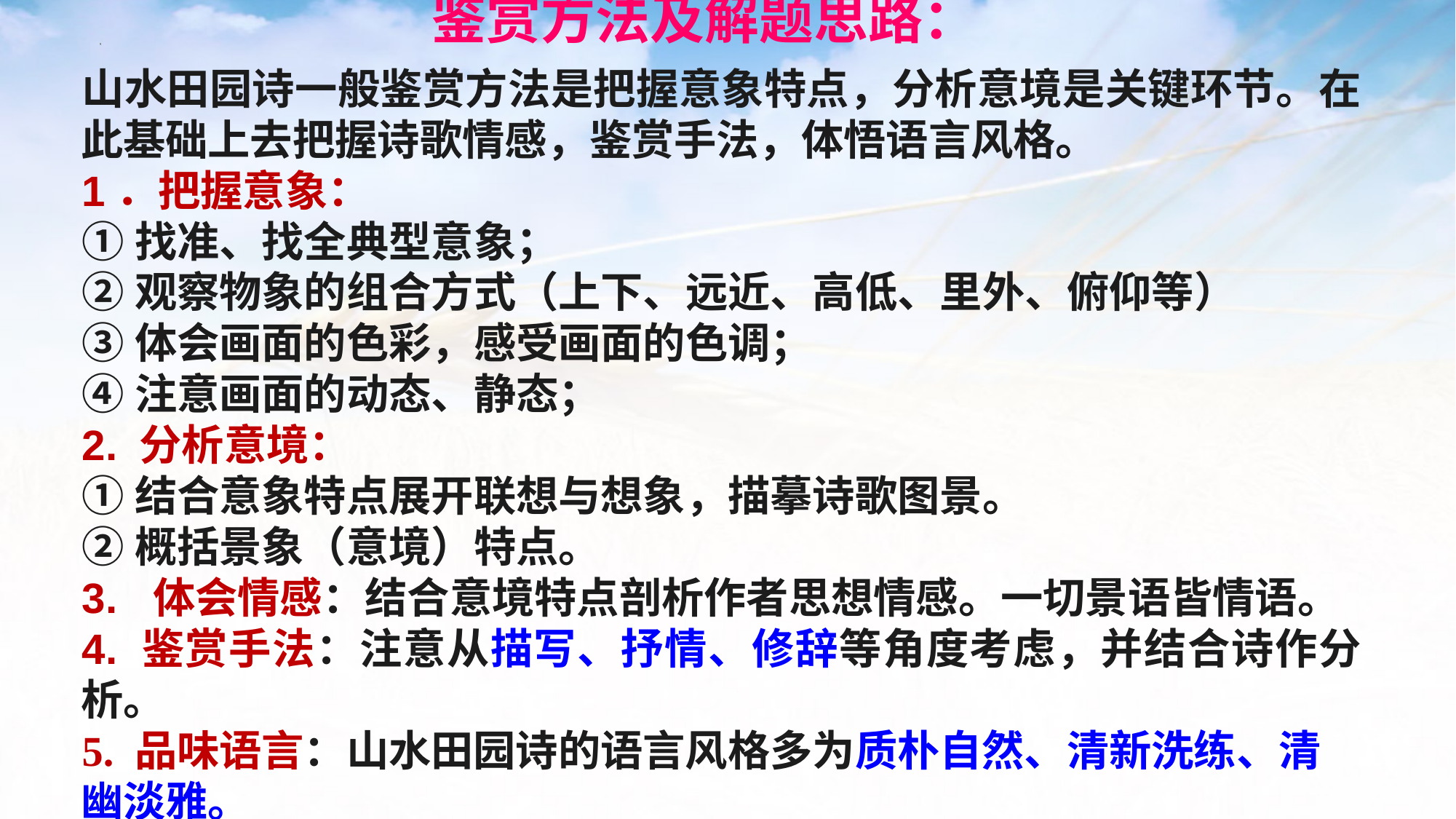

鉴赏方法及解题思路：
山水田园诗一般鉴赏方法是把握意象特点，分析意境是关键环节。在此基础上去把握诗歌情感，鉴赏手法，体悟语言风格。
1．把握意象：
①找准、找全典型意象；
②观察物象的组合方式（上下、远近、高低、里外、俯仰等）
③体会画面的色彩，感受画面的色调；
④注意画面的动态、静态；
2. 分析意境：
①结合意象特点展开联想与想象，描摹诗歌图景。
②概括景象（意境）特点。
3. 体会情感：结合意境特点剖析作者思想情感。一切景语皆情语。
4. 鉴赏手法：注意从描写、抒情、修辞等角度考虑，并结合诗作分析。
5. 品味语言：山水田园诗的语言风格多为质朴自然、清新洗练、清幽淡雅。